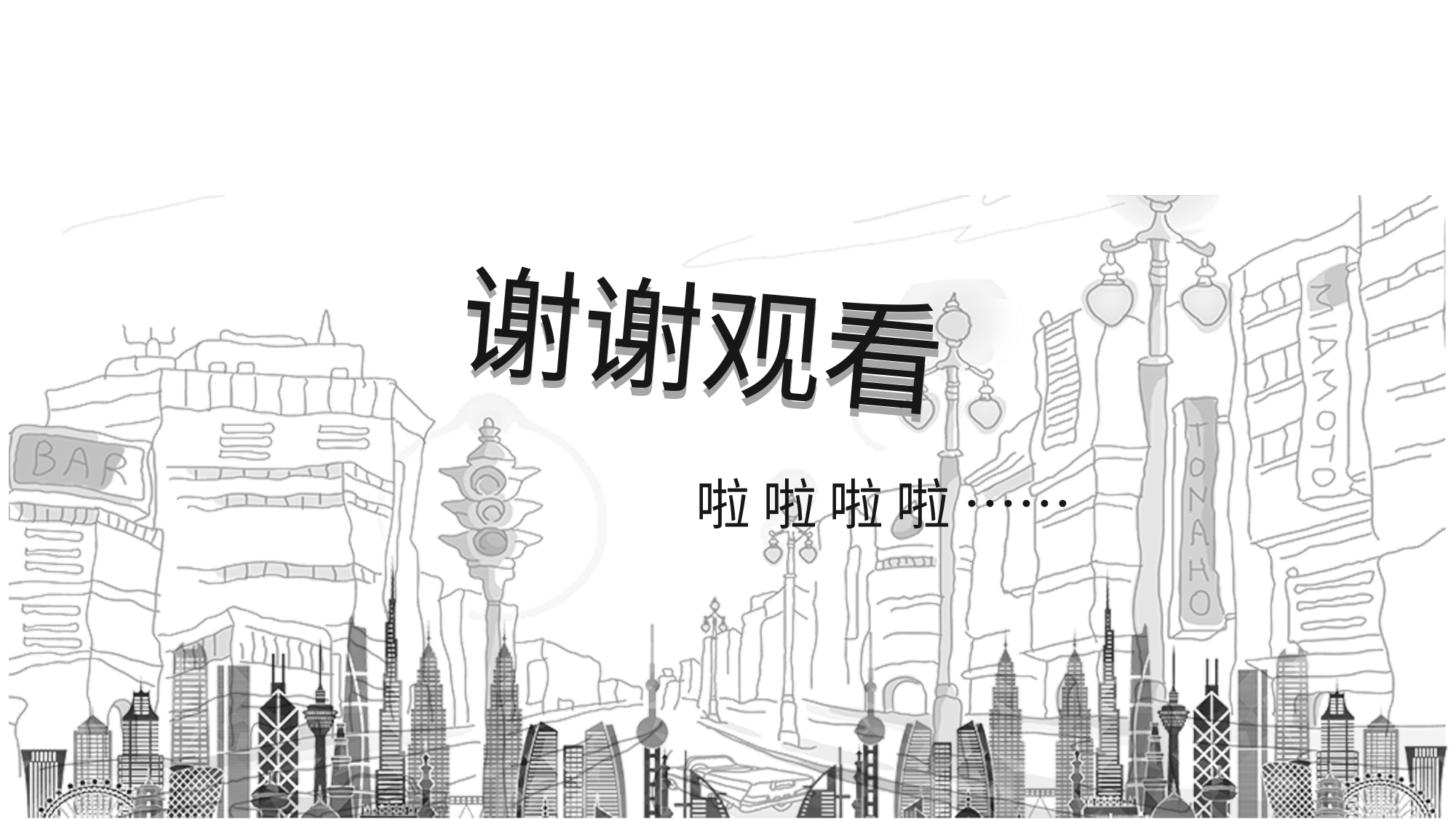

谢谢观看
谢谢观看
啦 啦 啦 啦 ……